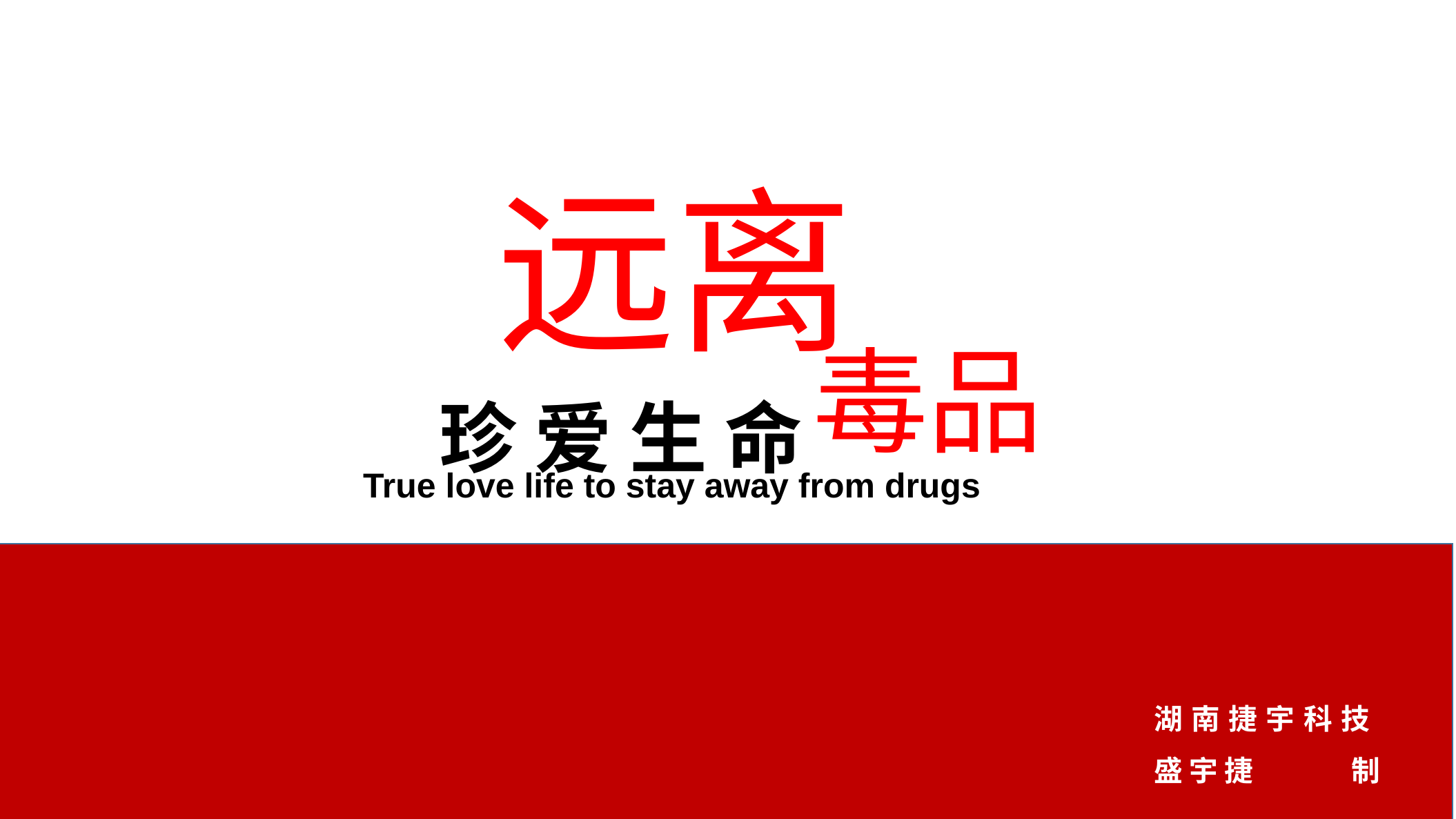

远离
毒品
珍 爱 生 命
True love life to stay away from drugs

湖南捷宇科技
盛 宇 捷               制